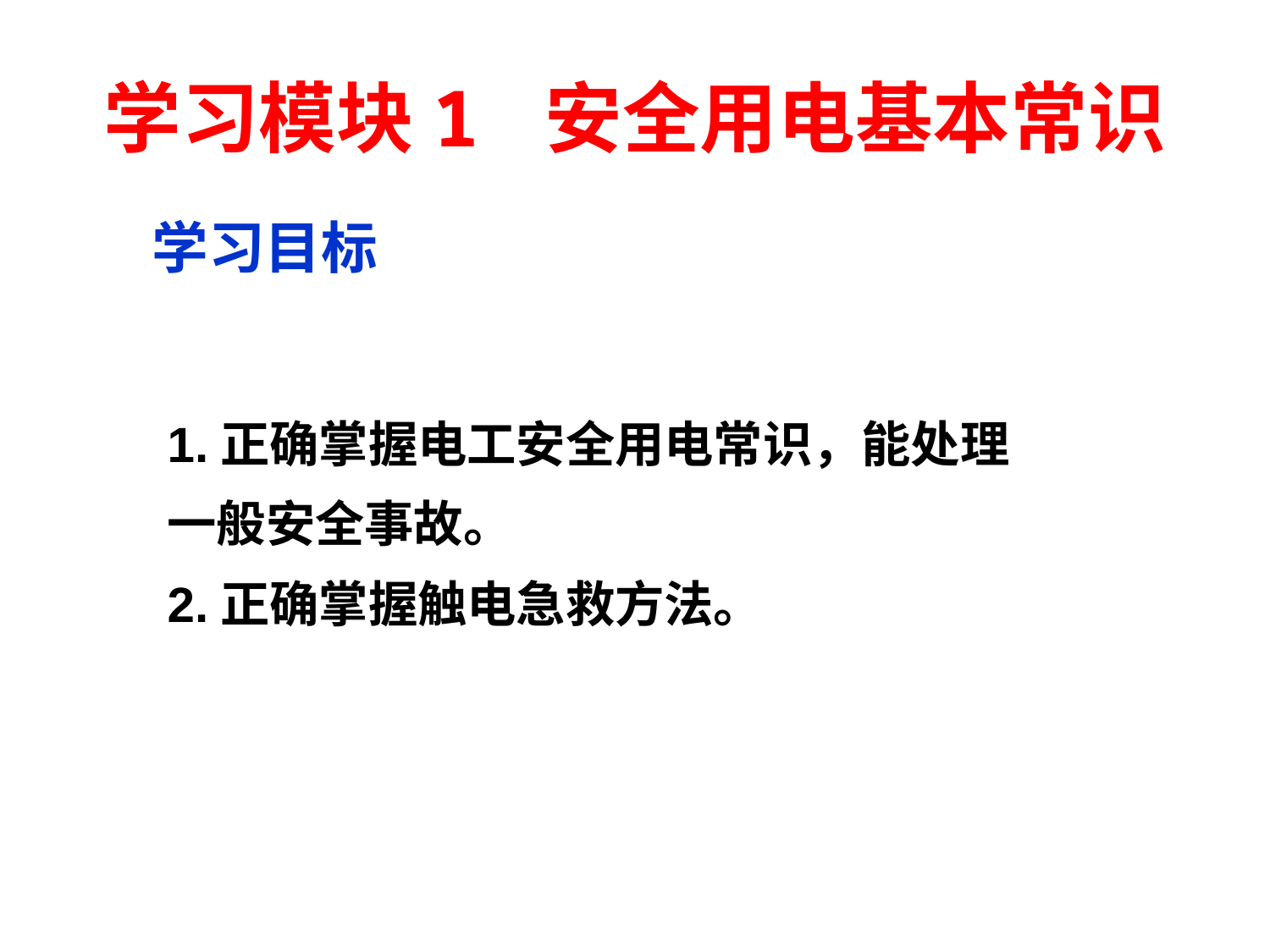

学习模块1 安全用电基本常识
学习目标
1.正确掌握电工安全用电常识，能处理一般安全事故。
2.正确掌握触电急救方法。